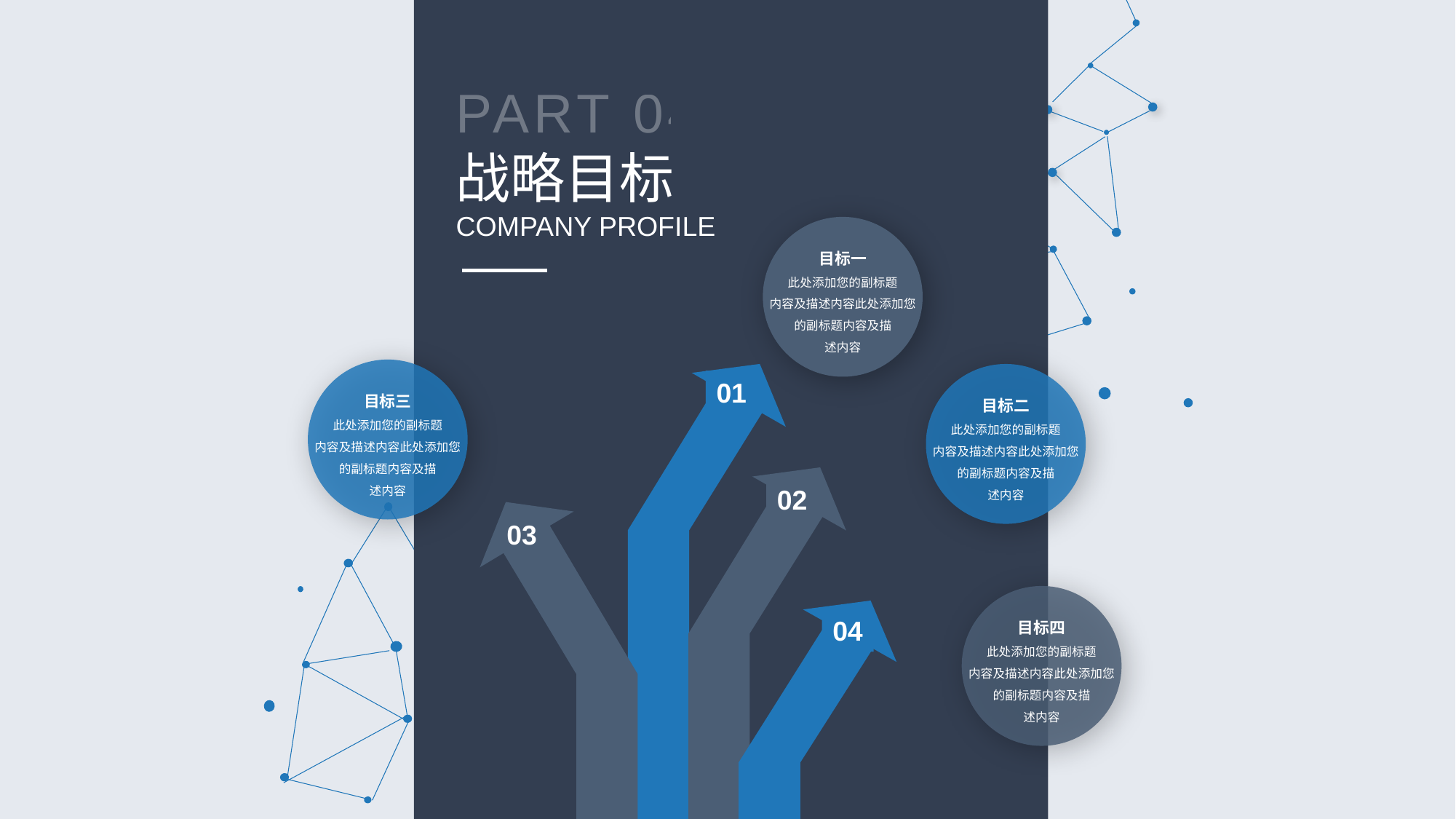

PART 04
战略目标
COMPANY PROFILE
目标一
此处添加您的副标题
内容及描述内容此处添加您
的副标题内容及描
述内容
目标三
此处添加您的副标题
内容及描述内容此处添加您
的副标题内容及描
述内容

01
目标二
此处添加您的副标题
内容及描述内容此处添加您
的副标题内容及描
述内容

02

03
目标四
此处添加您的副标题
内容及描述内容此处添加您
的副标题内容及描
述内容

04